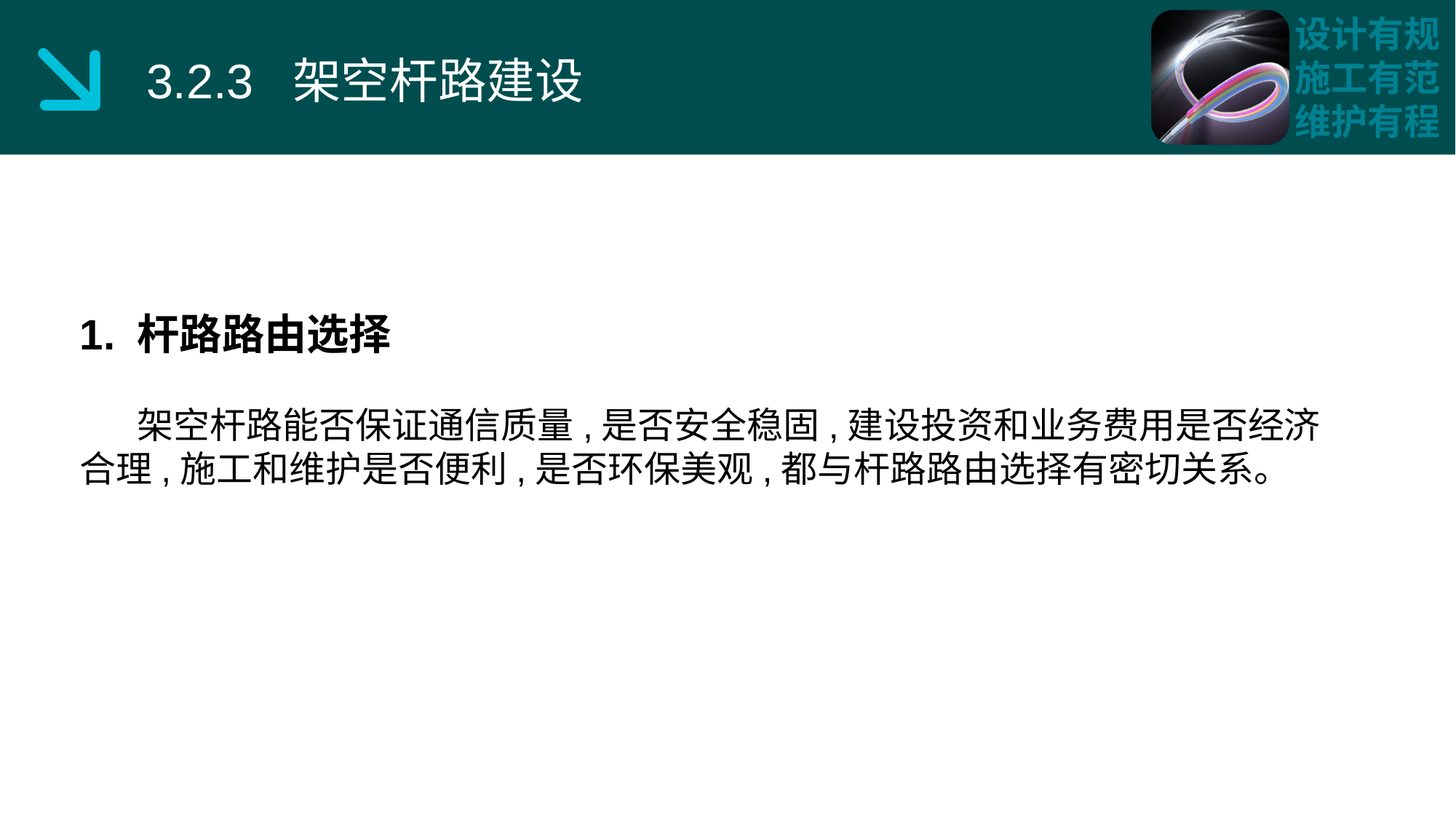

3.2.3  架空杆路建设

1. 杆路路由选择

      架空杆路能否保证通信质量,是否安全稳固,建设投资和业务费用是否经济合理,施工和维护是否便利,是否环保美观,都与杆路路由选择有密切关系。